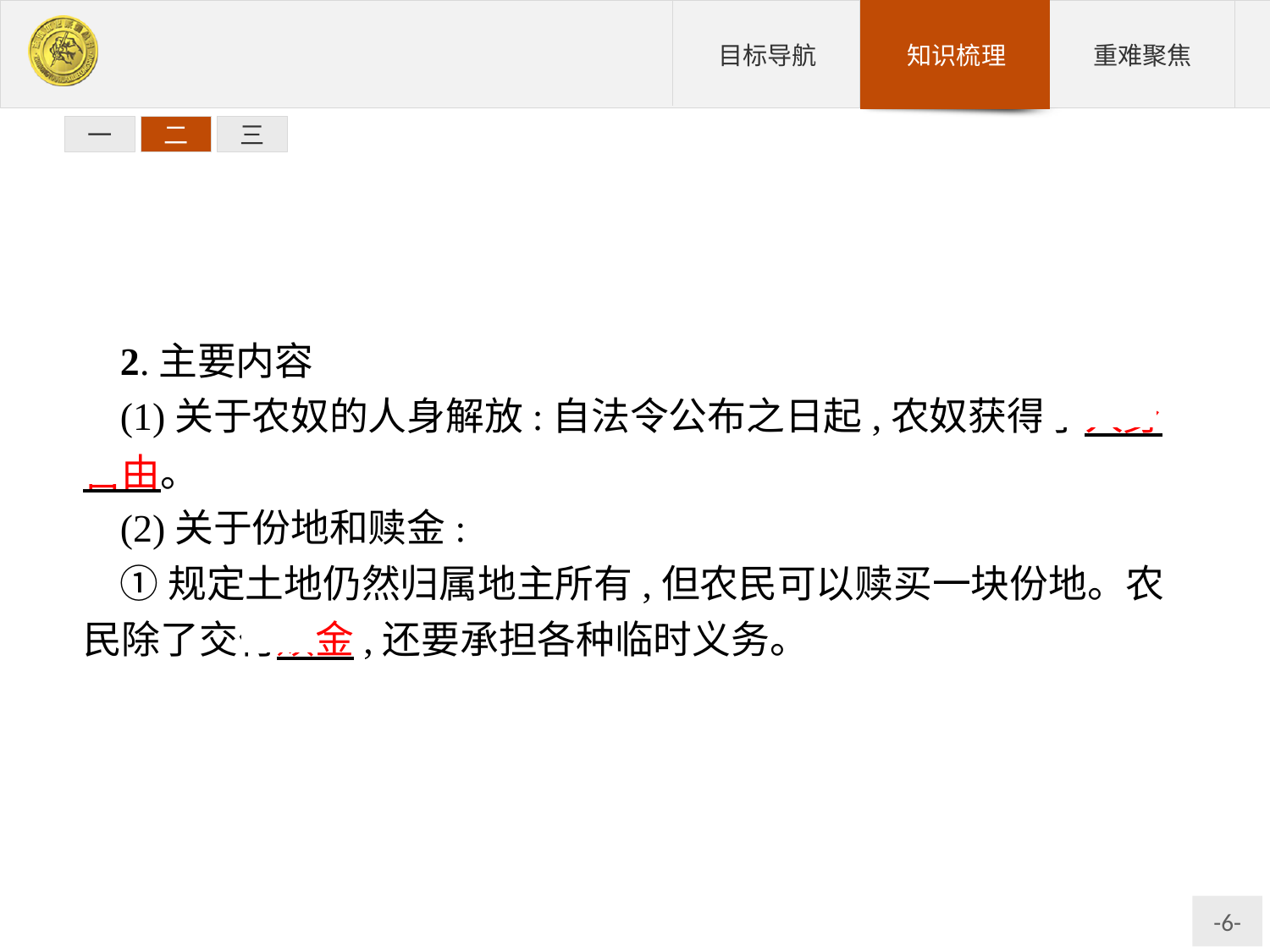

一
二
三
2.主要内容
(1)关于农奴的人身解放:自法令公布之日起,农奴获得了人身自由。
(2)关于份地和赎金:
①规定土地仍然归属地主所有,但农民可以赎买一块份地。农民除了交付赎金,还要承担各种临时义务。